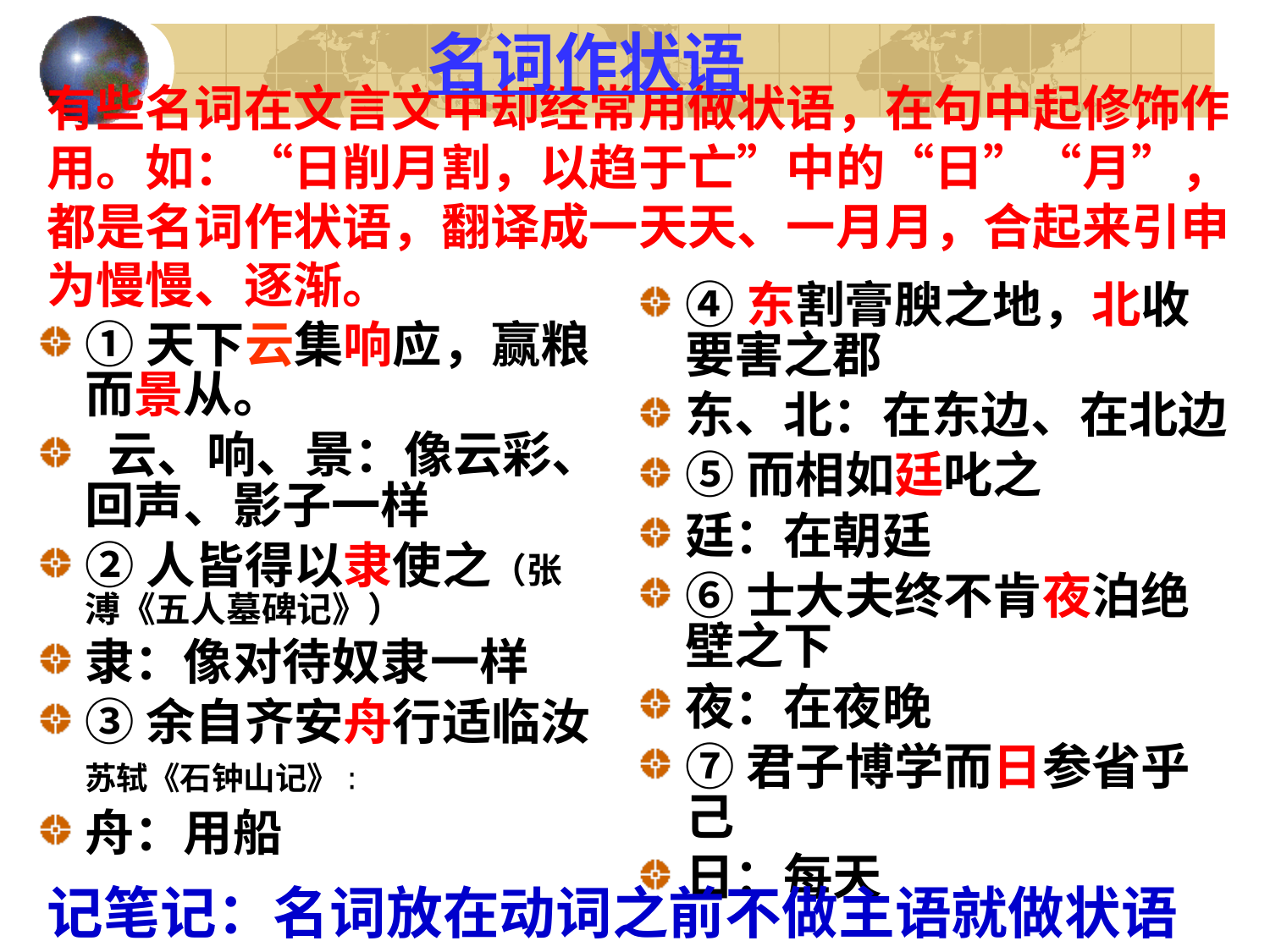

名词作状语
# 有些名词在文言文中却经常用做状语，在句中起修饰作用。如：“日削月割，以趋于亡”中的“日”“月”，都是名词作状语，翻译成一天天、一月月，合起来引申为慢慢、逐渐。
④东割膏腴之地，北收要害之郡
东、北：在东边、在北边
⑤而相如廷叱之
廷：在朝廷
⑥士大夫终不肯夜泊绝壁之下
夜：在夜晚
⑦君子博学而日参省乎己
日：每天

①天下云集响应，赢粮而景从。
 云、响、景：像云彩、回声、影子一样
②人皆得以隶使之（张溥《五人墓碑记》）
隶：像对待奴隶一样
③余自齐安舟行适临汝苏轼《石钟山记》:
舟：用船
记笔记：名词放在动词之前不做主语就做状语